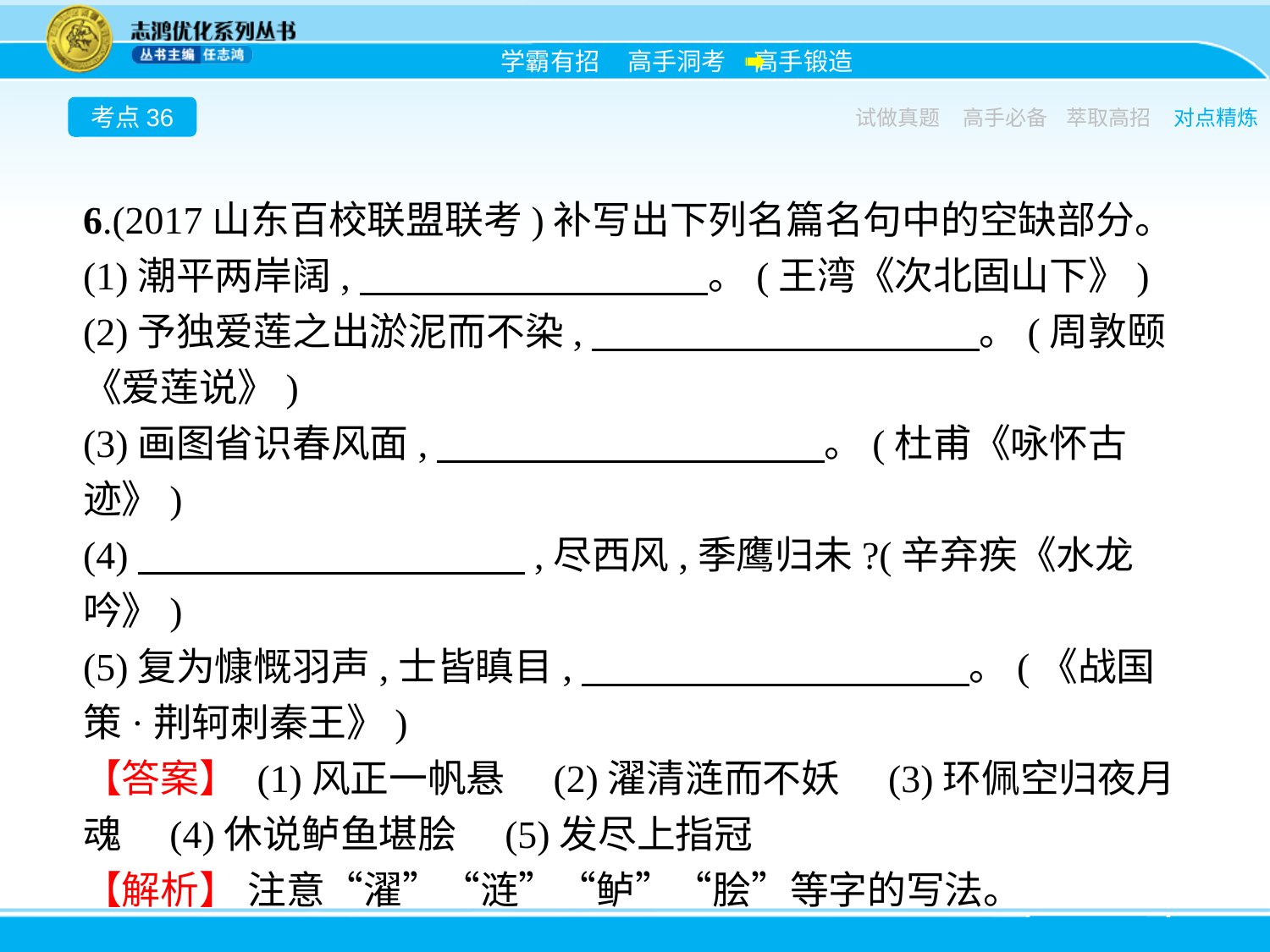

考点36
试做真题
高手必备
萃取高招
对点精炼
6.(2017山东百校联盟联考)补写出下列名篇名句中的空缺部分。
(1)潮平两岸阔,　　　　　　　　　。(王湾《次北固山下》)
(2)予独爱莲之出淤泥而不染,　　　　　　　　　　。(周敦颐《爱莲说》)
(3)画图省识春风面,　　　　　　　　　　。(杜甫《咏怀古迹》)
(4)　　　　　　　　　　,尽西风,季鹰归未?(辛弃疾《水龙吟》)
(5)复为慷慨羽声,士皆瞋目,　　　　　　　　　　。(《战国策·荆轲刺秦王》)
【答案】 (1)风正一帆悬　(2)濯清涟而不妖　(3)环佩空归夜月魂　(4)休说鲈鱼堪脍　(5)发尽上指冠
【解析】 注意“濯”“涟”“鲈”“脍”等字的写法。